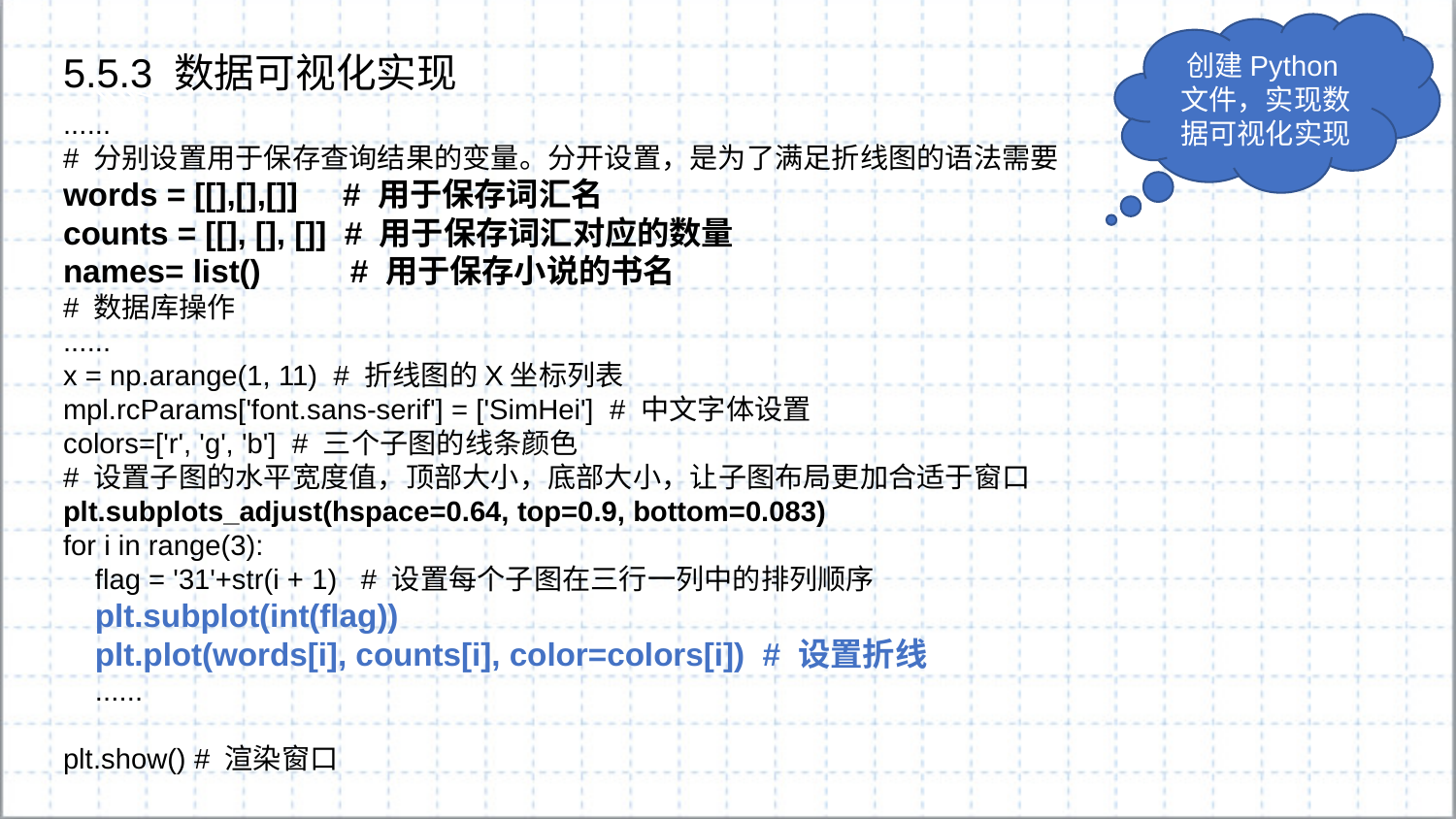

创建Python文件，实现数据可视化实现
5.5.3 数据可视化实现
......
# 分别设置用于保存查询结果的变量。分开设置，是为了满足折线图的语法需要
words = [[],[],[]]     # 用于保存词汇名
counts = [[], [], []]  # 用于保存词汇对应的数量
names= list()          # 用于保存小说的书名
# 数据库操作
......
x = np.arange(1, 11)  # 折线图的X坐标列表
mpl.rcParams['font.sans-serif'] = ['SimHei']  # 中文字体设置
colors=['r', 'g', 'b']  # 三个子图的线条颜色
# 设置子图的水平宽度值，顶部大小，底部大小，让子图布局更加合适于窗口
plt.subplots_adjust(hspace=0.64, top=0.9, bottom=0.083)
for i in range(3):
    flag = '31'+str(i + 1)   # 设置每个子图在三行一列中的排列顺序
    plt.subplot(int(flag))
    plt.plot(words[i], counts[i], color=colors[i])  # 设置折线
    ......

plt.show() # 渲染窗口